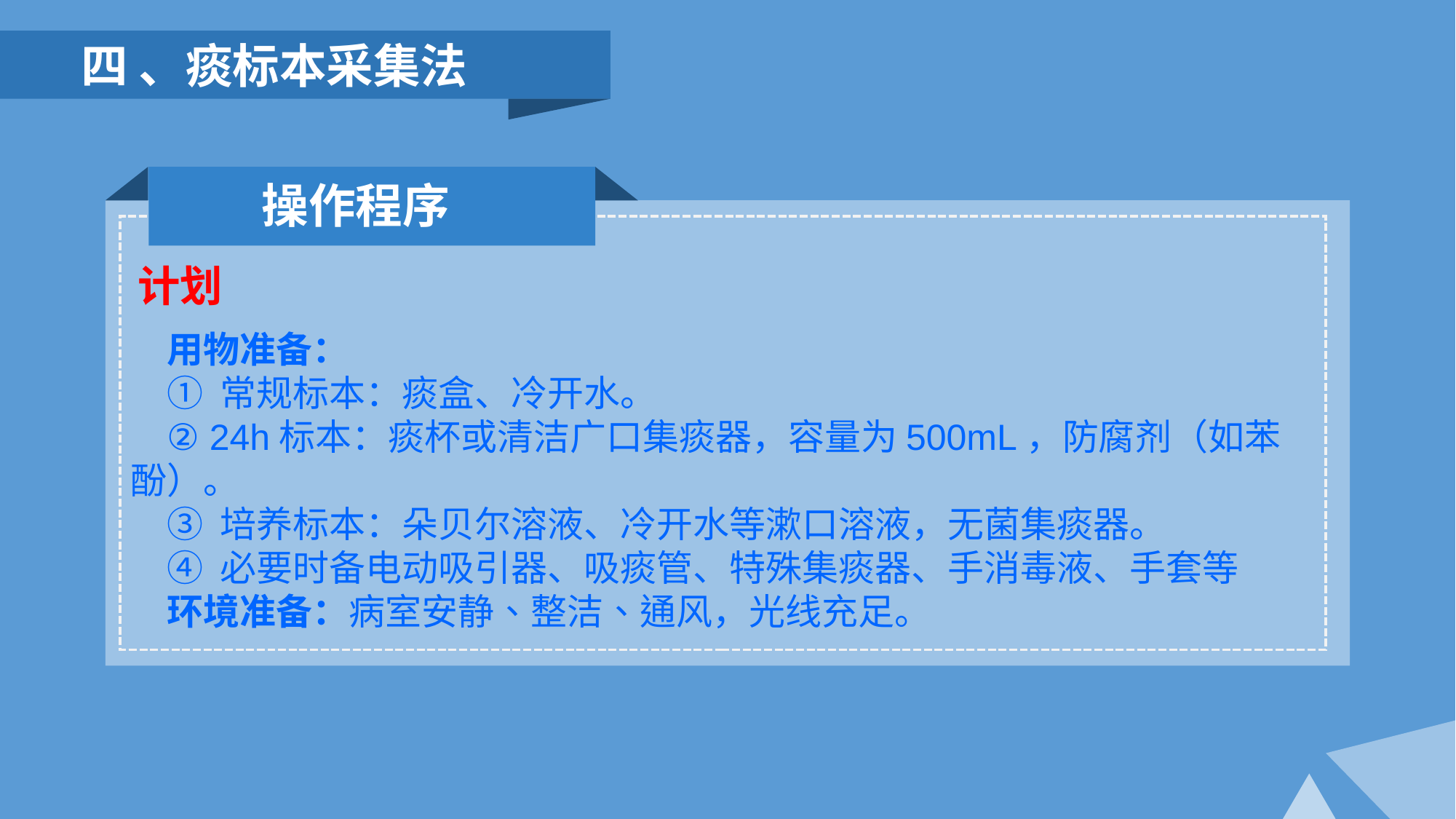

四 、痰标本采集法

操作程序

计划
用物准备：
① 常规标本：痰盒、冷开水。
② 24h标本：痰杯或清洁广口集痰器，容量为500mL，防腐剂（如苯酚）。
③ 培养标本：朵贝尔溶液、冷开水等漱口溶液，无菌集痰器。
④ 必要时备电动吸引器、吸痰管、特殊集痰器、手消毒液、手套等
环境准备：病室安静、整洁、通风，光线充足。